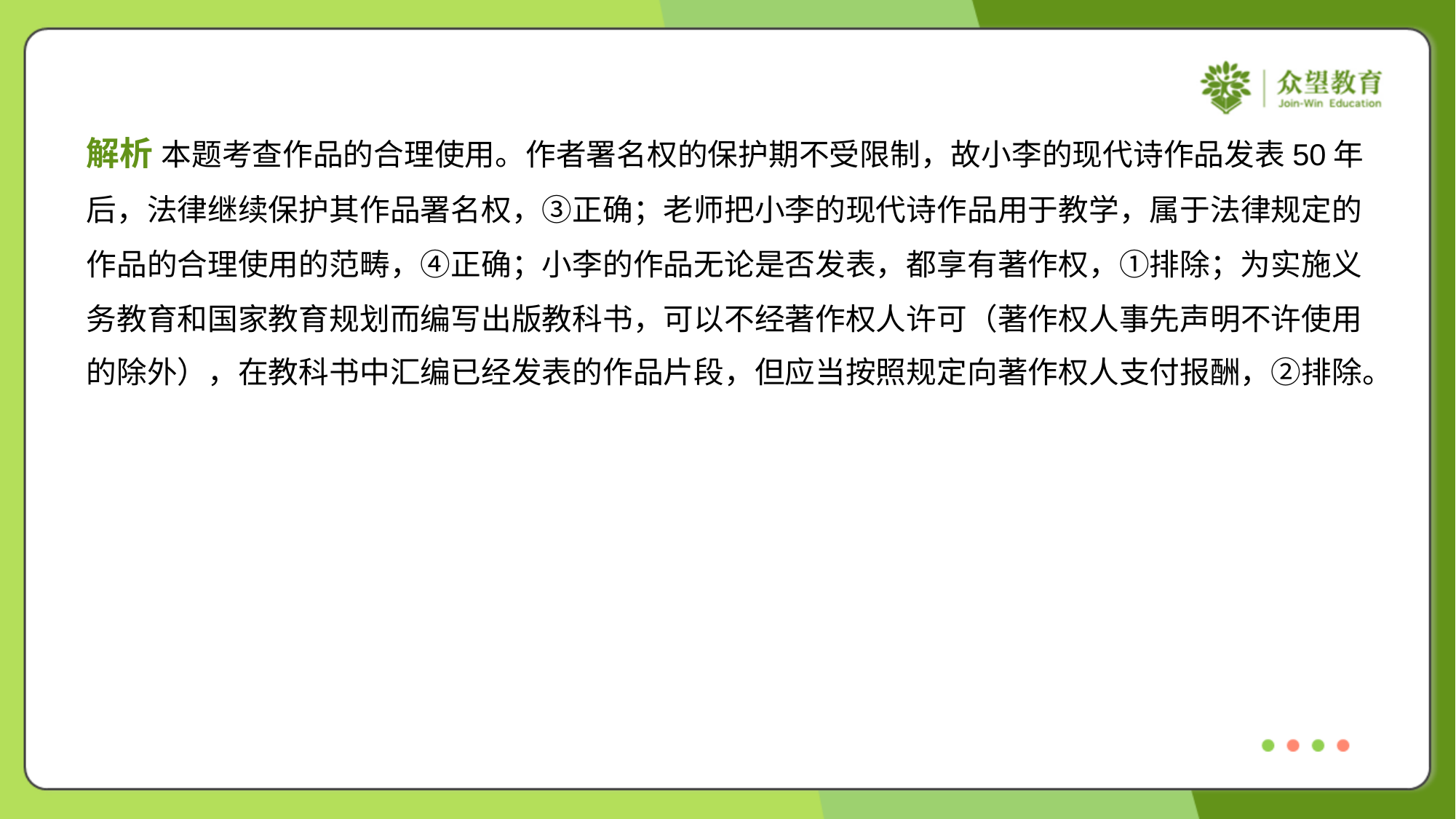

解析 本题考查作品的合理使用。作者署名权的保护期不受限制，故小李的现代诗作品发表50年
后，法律继续保护其作品署名权，③正确；老师把小李的现代诗作品用于教学，属于法律规定的
作品的合理使用的范畴，④正确；小李的作品无论是否发表，都享有著作权，①排除；为实施义
务教育和国家教育规划而编写出版教科书，可以不经著作权人许可（著作权人事先声明不许使用
的除外），在教科书中汇编已经发表的作品片段，但应当按照规定向著作权人支付报酬，②排除。